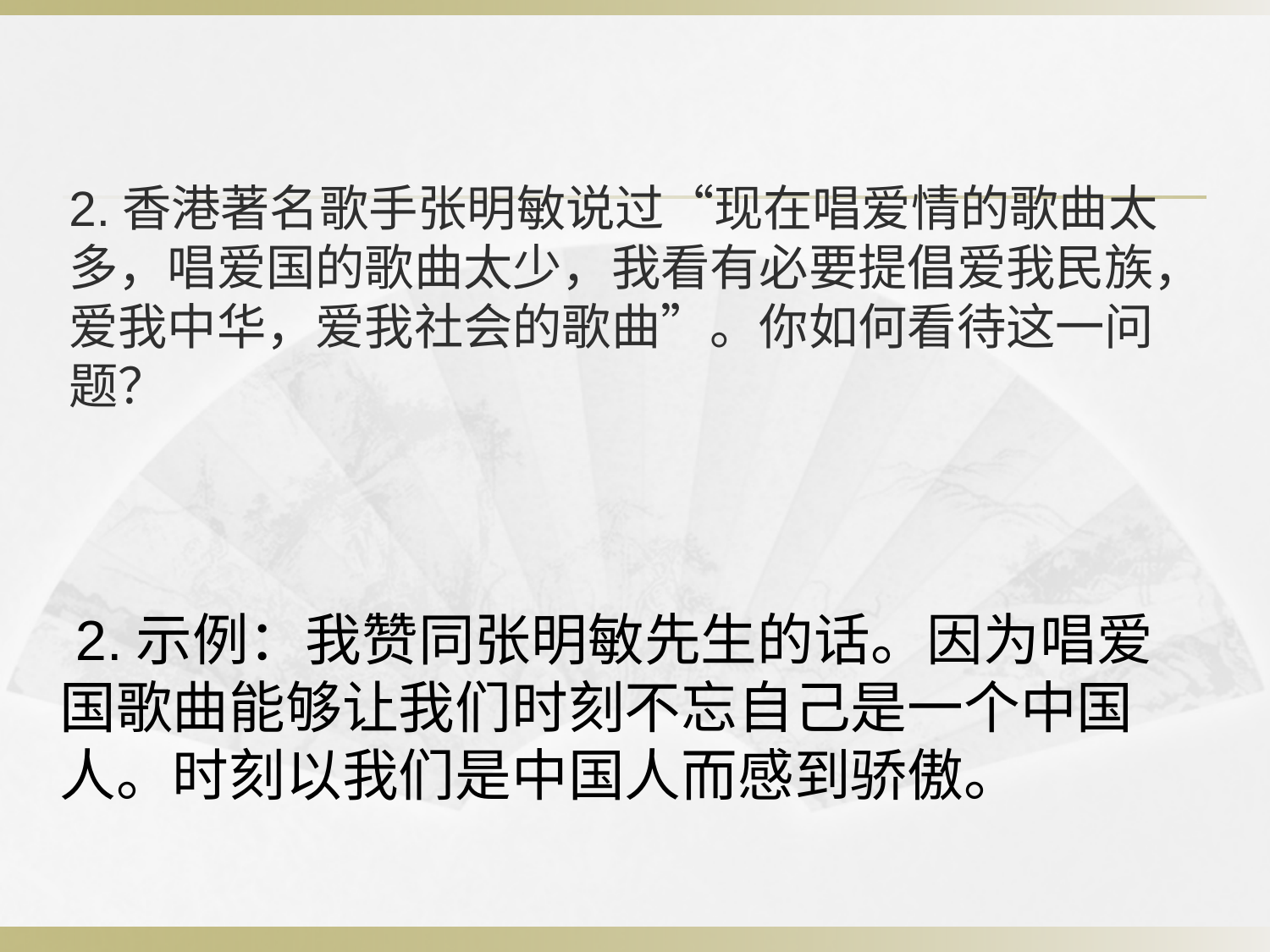

# 2.香港著名歌手张明敏说过“现在唱爱情的歌曲太多，唱爱国的歌曲太少，我看有必要提倡爱我民族，爱我中华，爱我社会的歌曲”。你如何看待这一问题？
 2.示例：我赞同张明敏先生的话。因为唱爱国歌曲能够让我们时刻不忘自己是一个中国人。时刻以我们是中国人而感到骄傲。